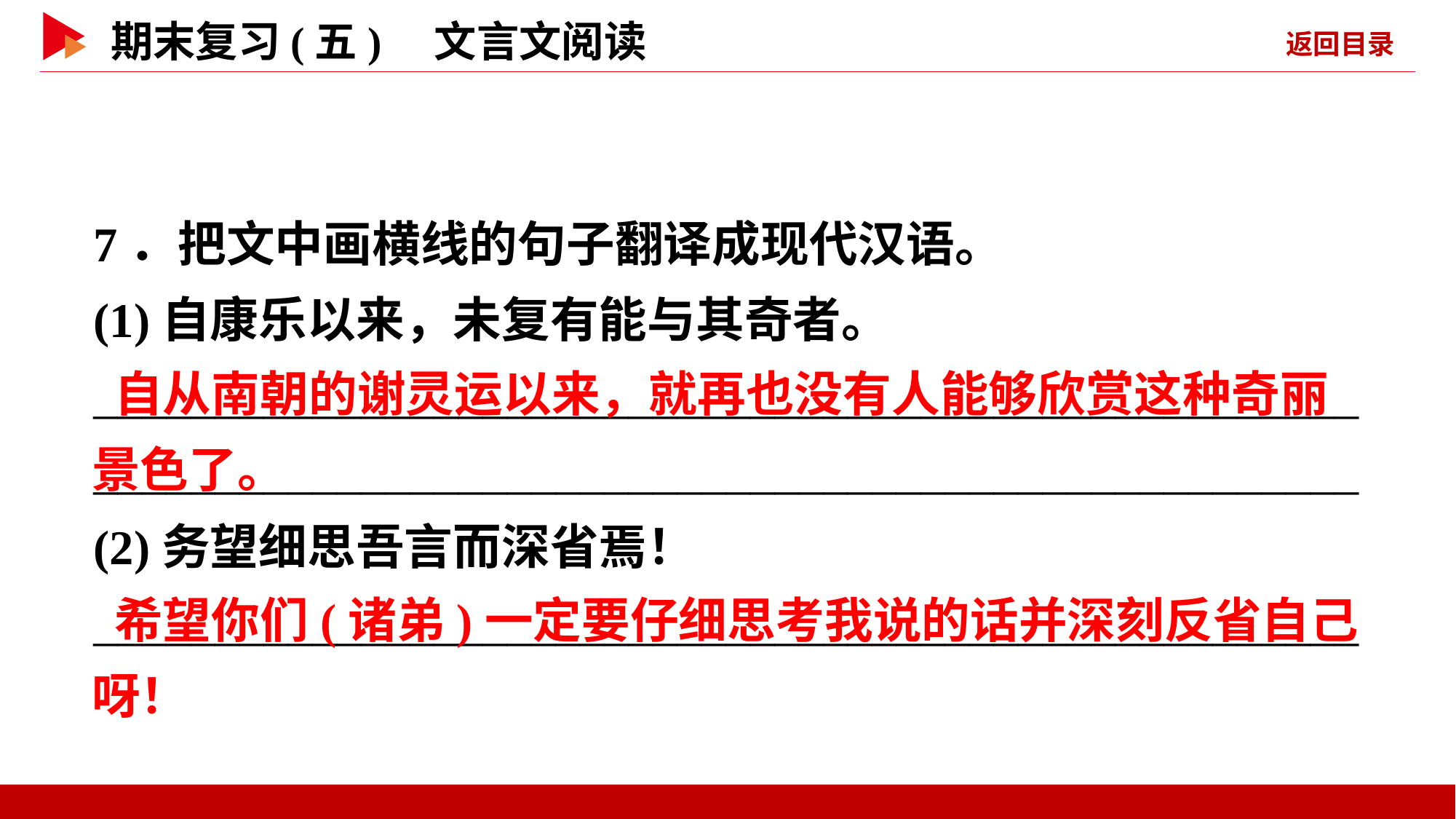

7．把文中画横线的句子翻译成现代汉语。
(1)自康乐以来，未复有能与其奇者。
________________________________________________________________________________________________________
(2)务望细思吾言而深省焉！
____________________________________________________
 自从南朝的谢灵运以来，就再也没有人能够欣赏这种奇丽景色了。
 希望你们(诸弟)一定要仔细思考我说的话并深刻反省自己呀！